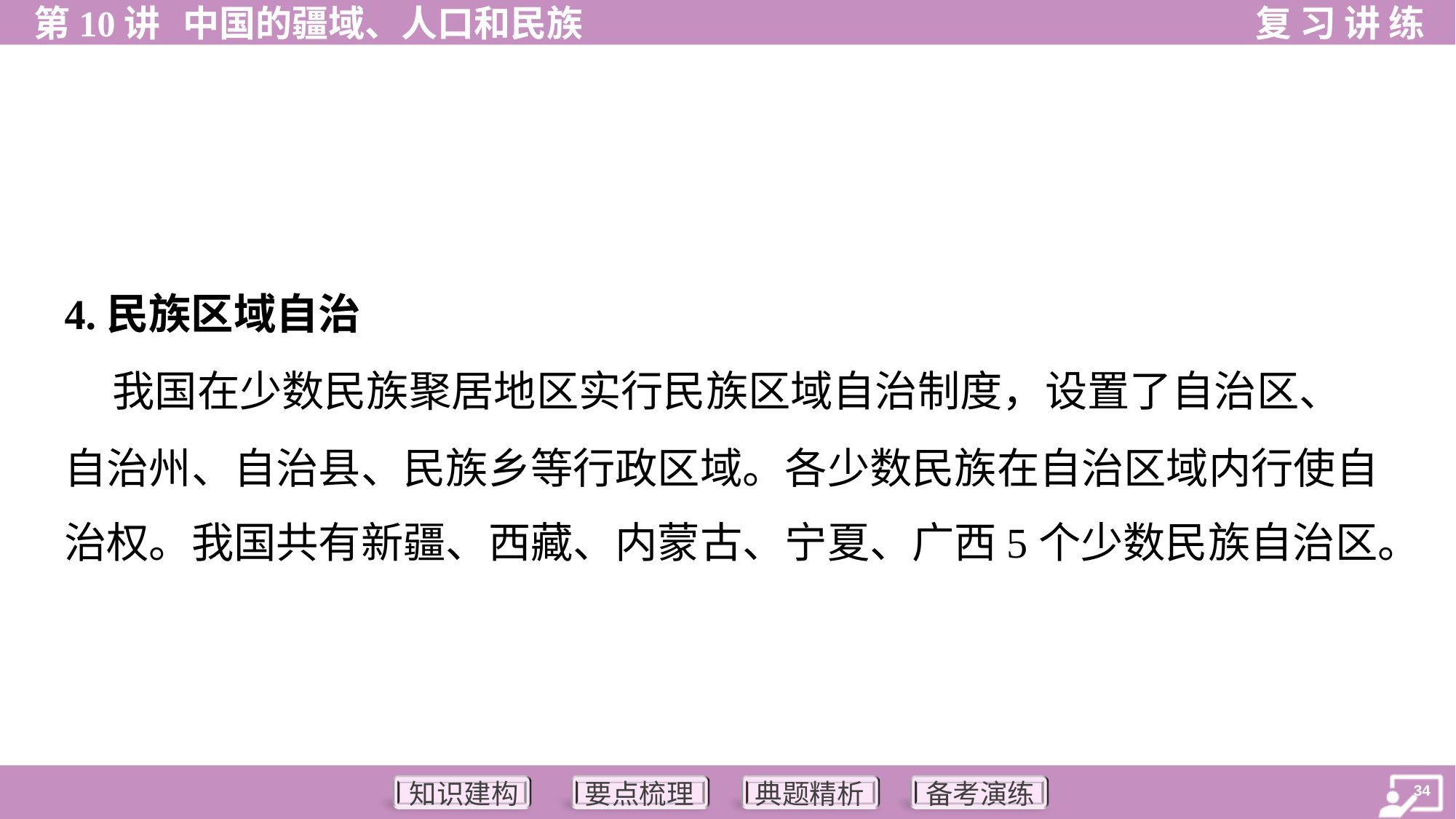

4.民族区域自治
    我国在少数民族聚居地区实行民族区域自治制度，设置了自治区、
自治州、自治县、民族乡等行政区域。各少数民族在自治区域内行使自
治权。我国共有新疆、西藏、内蒙古、宁夏、广西5个少数民族自治区。